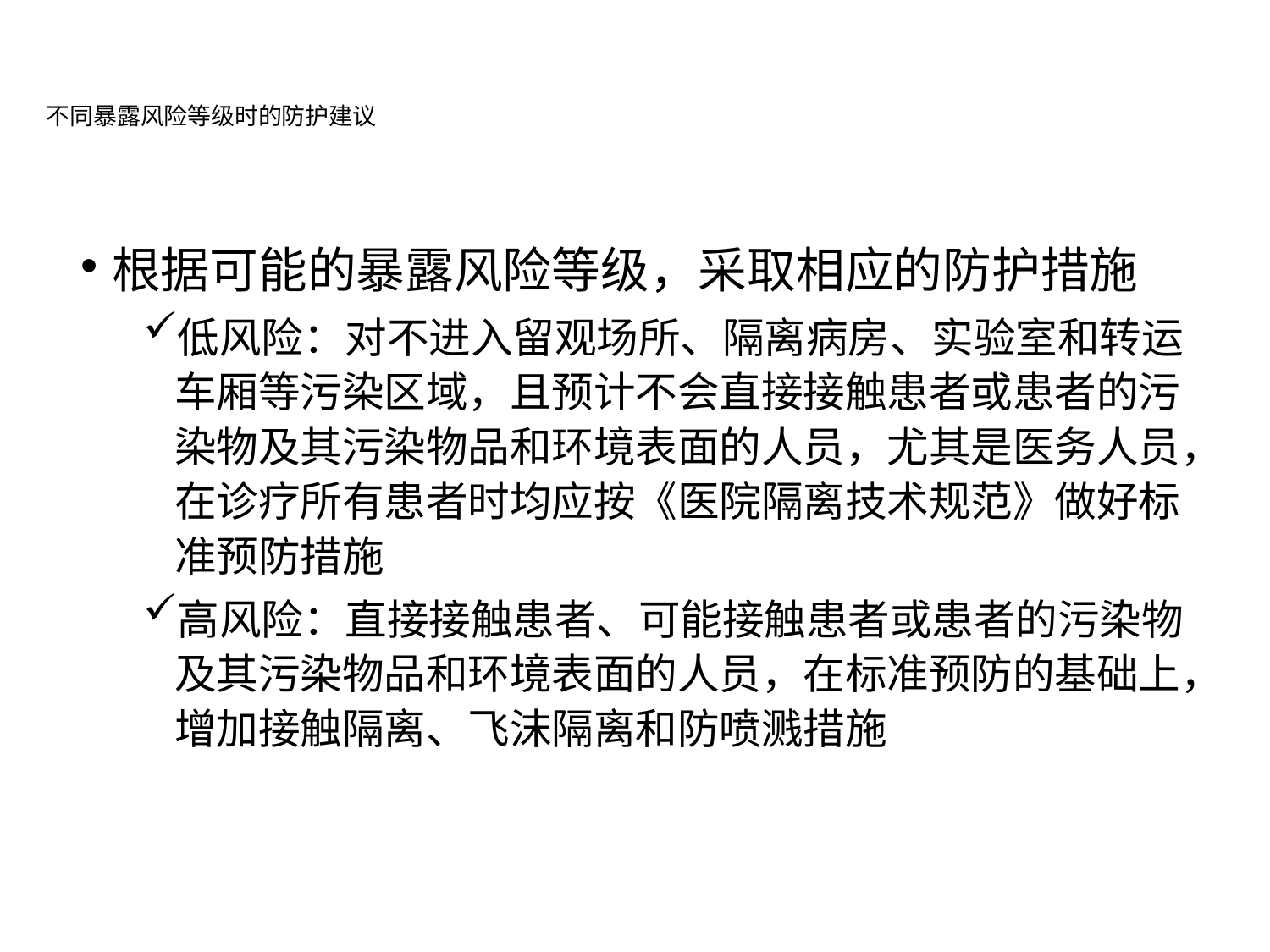

# 不同暴露风险等级时的防护建议
根据可能的暴露风险等级，采取相应的防护措施
低风险：对不进入留观场所、隔离病房、实验室和转运车厢等污染区域，且预计不会直接接触患者或患者的污染物及其污染物品和环境表面的人员，尤其是医务人员，在诊疗所有患者时均应按《医院隔离技术规范》做好标准预防措施
高风险：直接接触患者、可能接触患者或患者的污染物及其污染物品和环境表面的人员，在标准预防的基础上，增加接触隔离、飞沫隔离和防喷溅措施